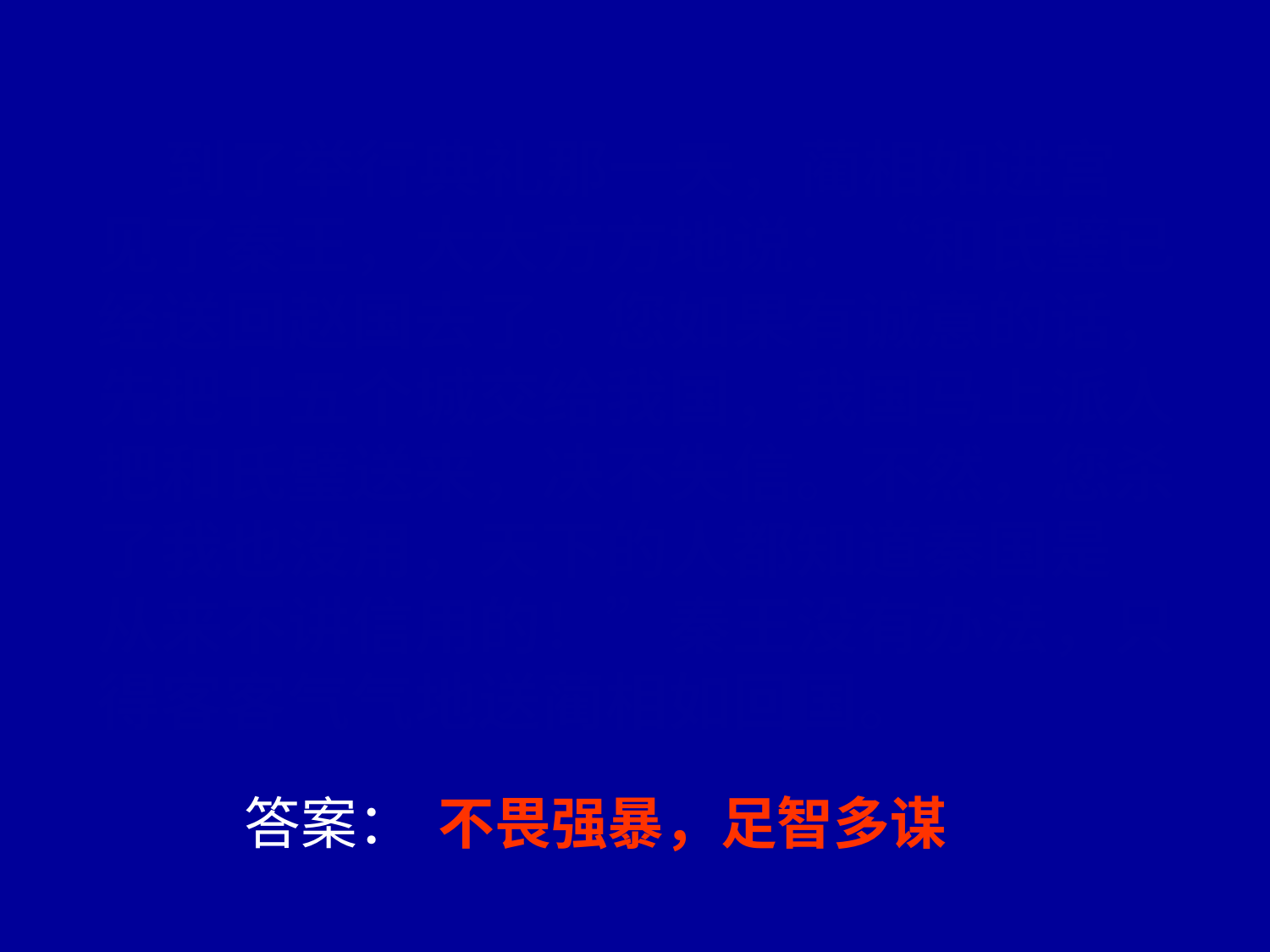

到了举行典礼那一天，蔺相如进宫
见了秦王，大大方方地说：“和氏璧已
经送回赵国去了。您如果有诚意的话，
先把十五个城交给我国，我国马上派人把和氏璧送来，决不失信。不然，您杀
了我也没用，天下的人都知道秦国是
从来不讲信用的！”秦王没有办法，只
得客客气气地送蔺相如回国。
答案：
不畏强暴，足智多谋